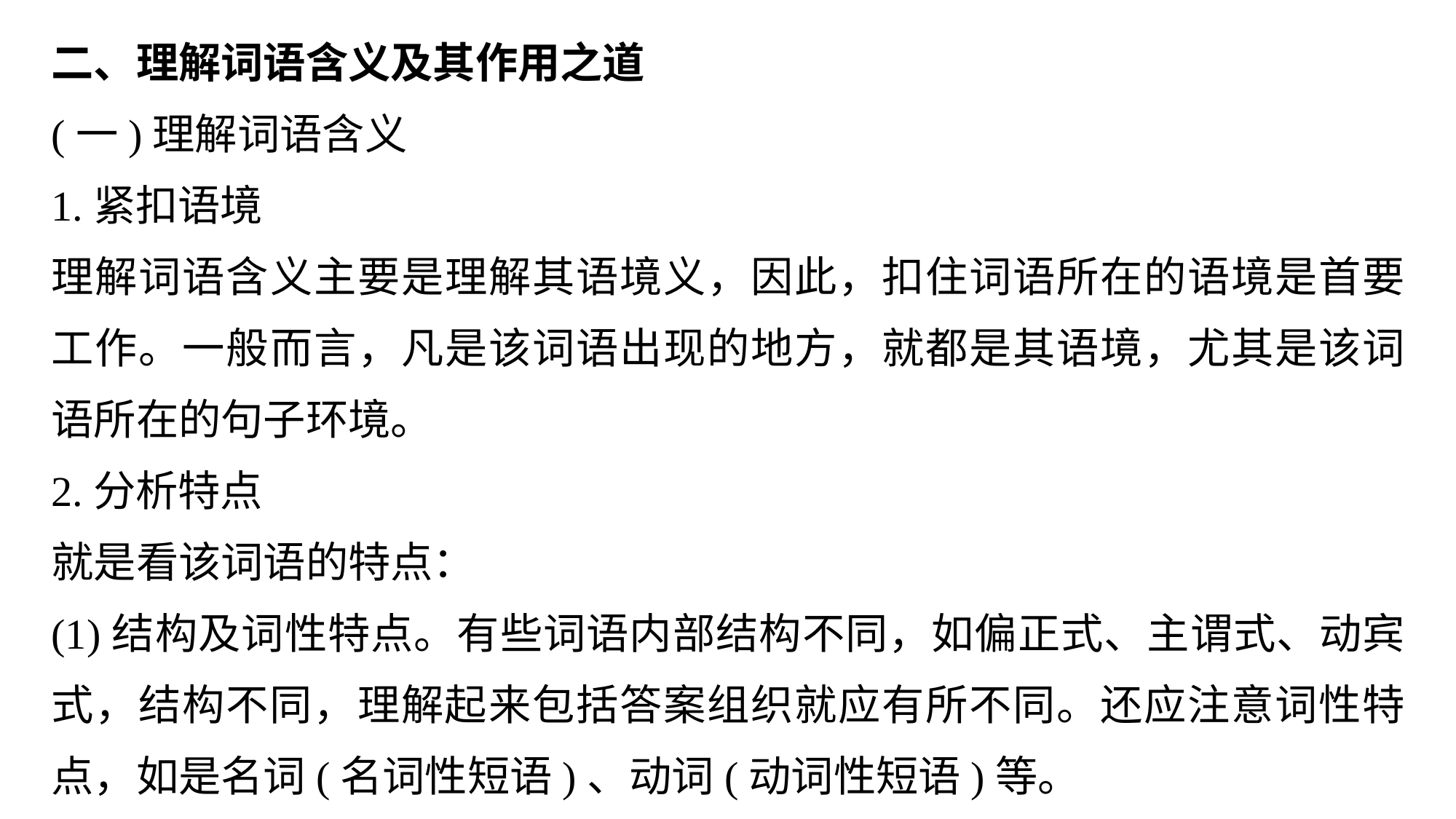

二、理解词语含义及其作用之道
(一)理解词语含义
1.紧扣语境
理解词语含义主要是理解其语境义，因此，扣住词语所在的语境是首要工作。一般而言，凡是该词语出现的地方，就都是其语境，尤其是该词语所在的句子环境。
2.分析特点
就是看该词语的特点：
(1)结构及词性特点。有些词语内部结构不同，如偏正式、主谓式、动宾式，结构不同，理解起来包括答案组织就应有所不同。还应注意词性特点，如是名词(名词性短语)、动词(动词性短语)等。